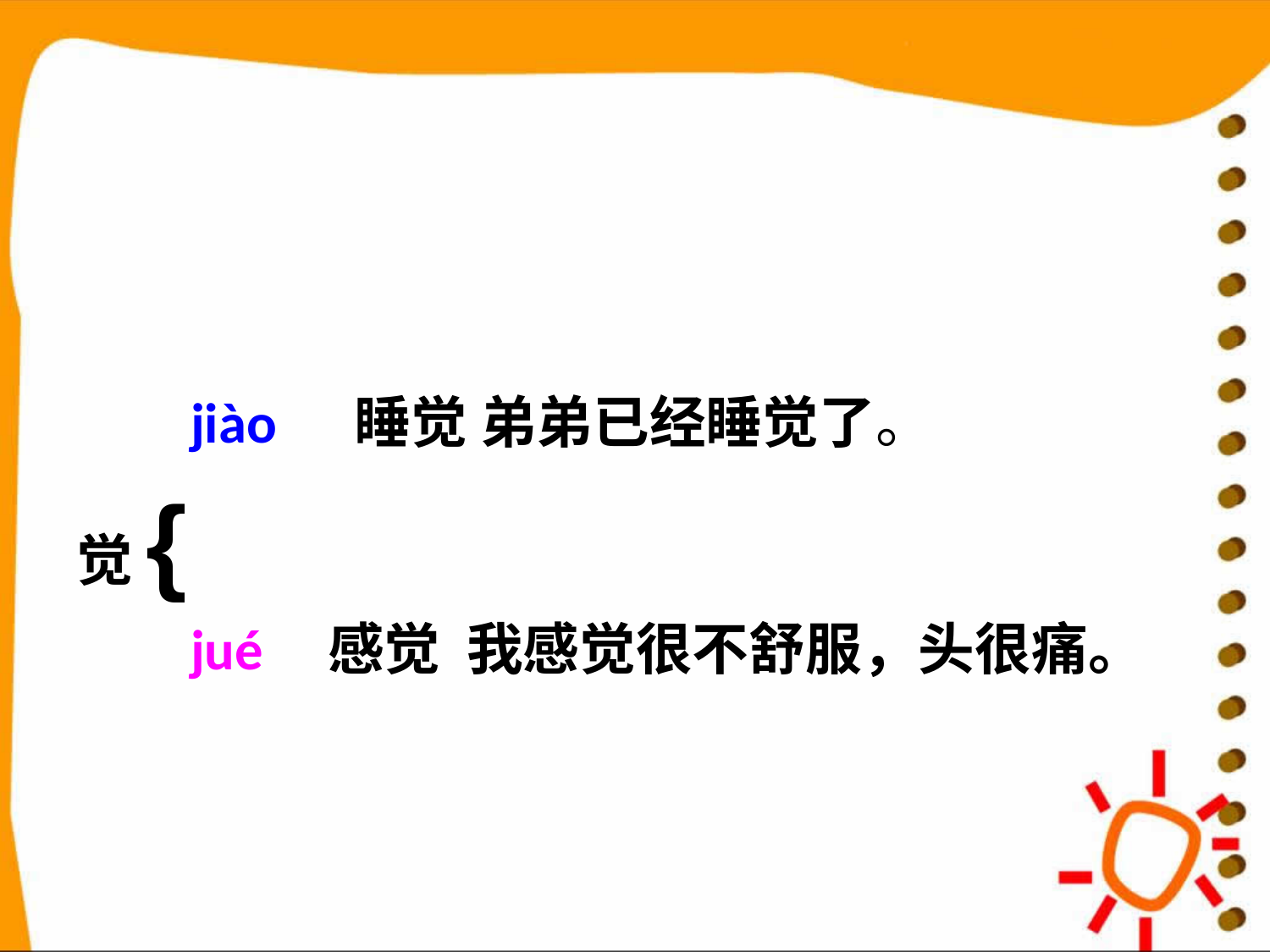

#

         jiào     睡觉 弟弟已经睡觉了。
觉{
         jué    感觉  我感觉很不舒服，头很痛。